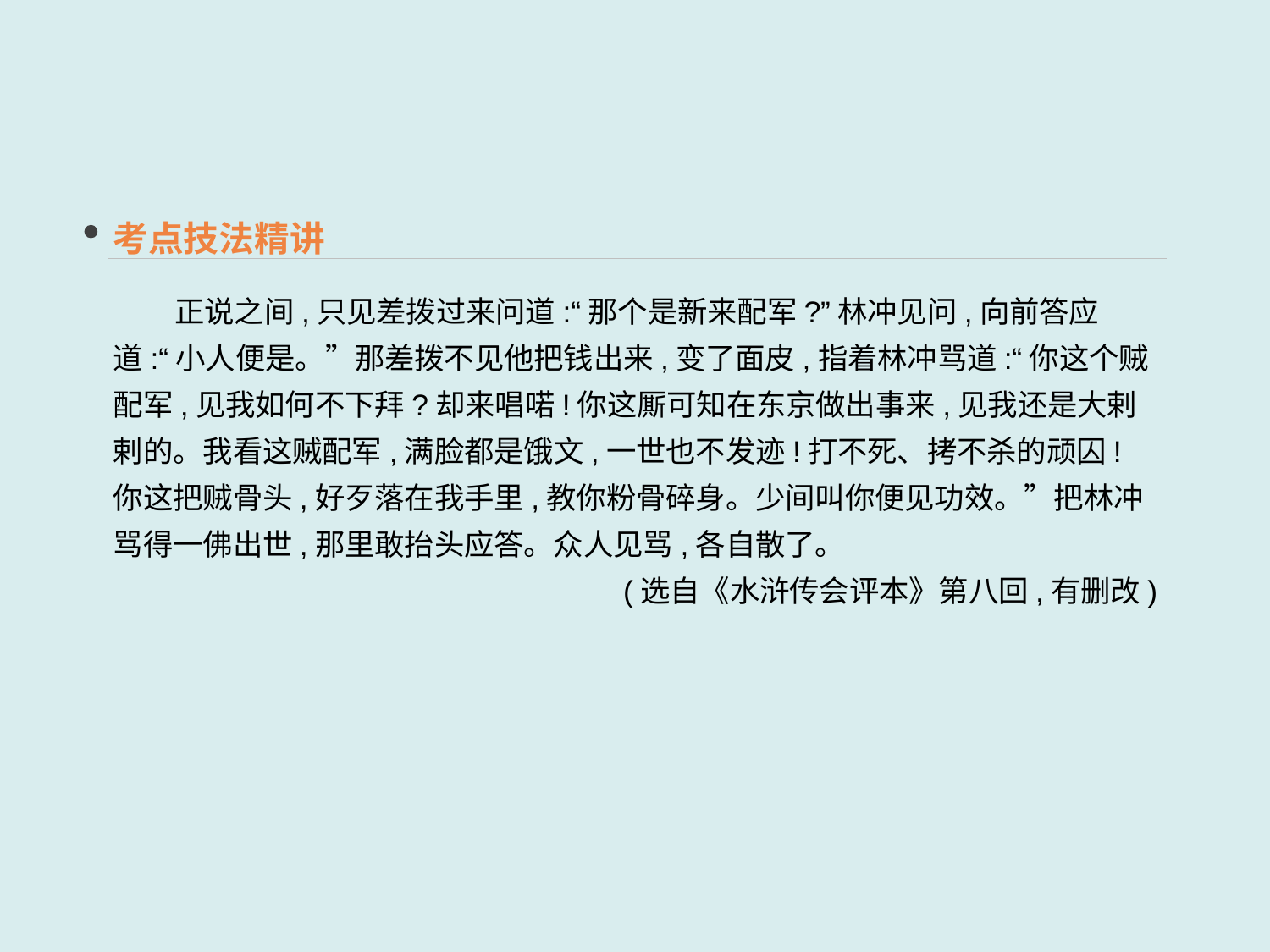

考点技法精讲

        正说之间,只见差拨过来问道:“那个是新来配军?”林冲见问,向前答应道:“小人便是。”那差拨不见他把钱出来,变了面皮,指着林冲骂道:“你这个贼配军,见我如何不下拜?却来唱喏!你这厮可知在东京做出事来,见我还是大剌剌的。我看这贼配军,满脸都是饿文,一世也不发迹!打不死、拷不杀的顽囚!你这把贼骨头,好歹落在我手里,教你粉骨碎身。少间叫你便见功效。”把林冲骂得一佛出世,那里敢抬头应答。众人见骂,各自散了。
(选自《水浒传会评本》第八回,有删改)